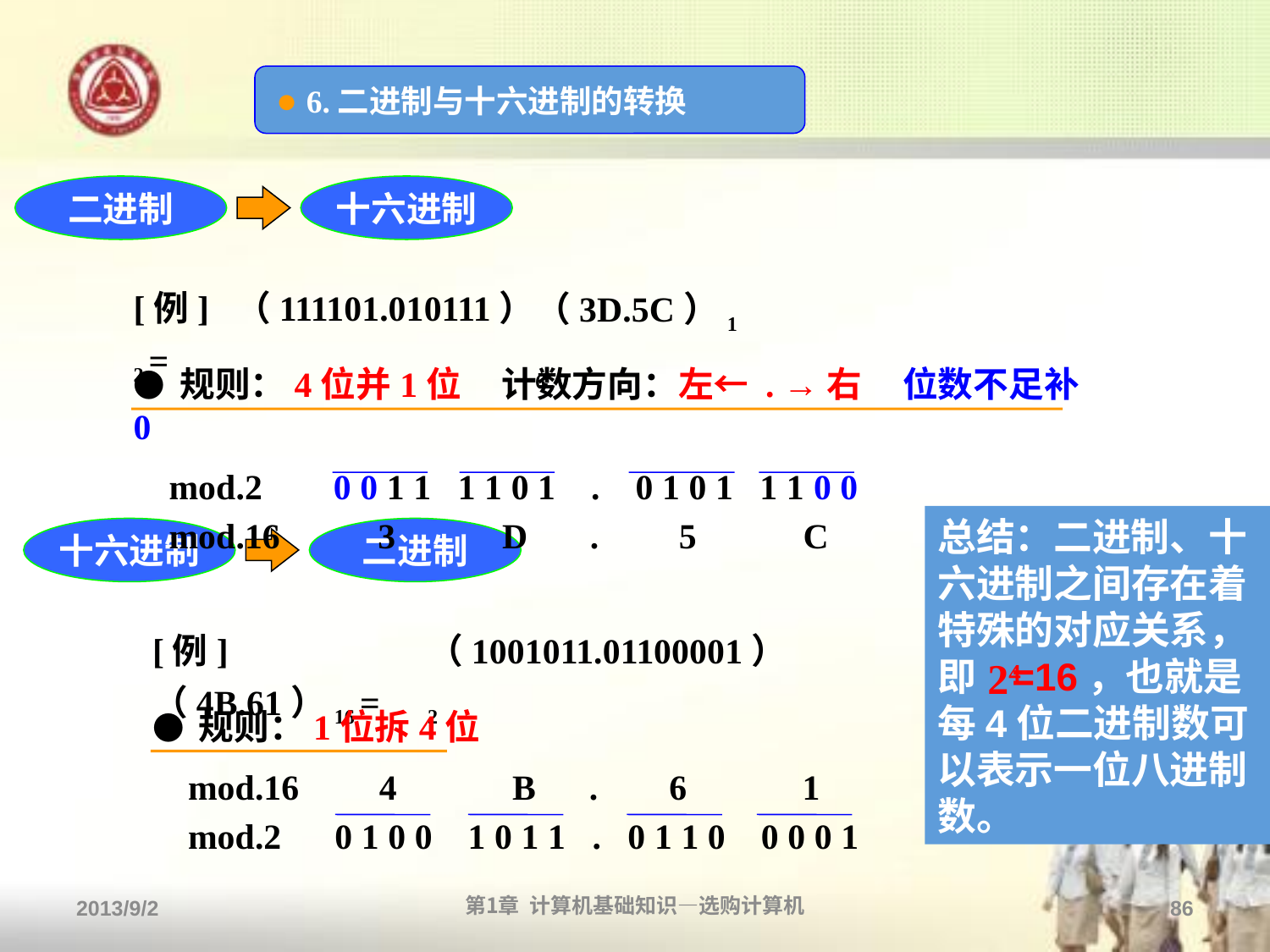

● 6.二进制与十六进制的转换
二进制
十六进制

[例]  （111101.010111）2 =
（3D.5C）16
● 规则：4位并1位     计数方向：左← . →右     位数不足补0
    mod.2        0 0 1 1   1 1 0 1    .    0 1 0 1   1 1 0 0
    mod.16           3            D       .         5            C

总结：二进制、十六进制之间存在着特殊的对应关系，即   =16，也就是每4位二进制数可以表示一位八进制数。
十六进制
二进制

[例]  （4B.61）16 =
（1001011.01100001） 2
24
● 规则：1位拆4位
    mod.16         4             B      .        6             1
    mod.2      0 1 0 0    1 0 1 1   .   0 1 1 0    0 0 0 1

2013/9/2
第1章  计算机基础知识—选购计算机
86